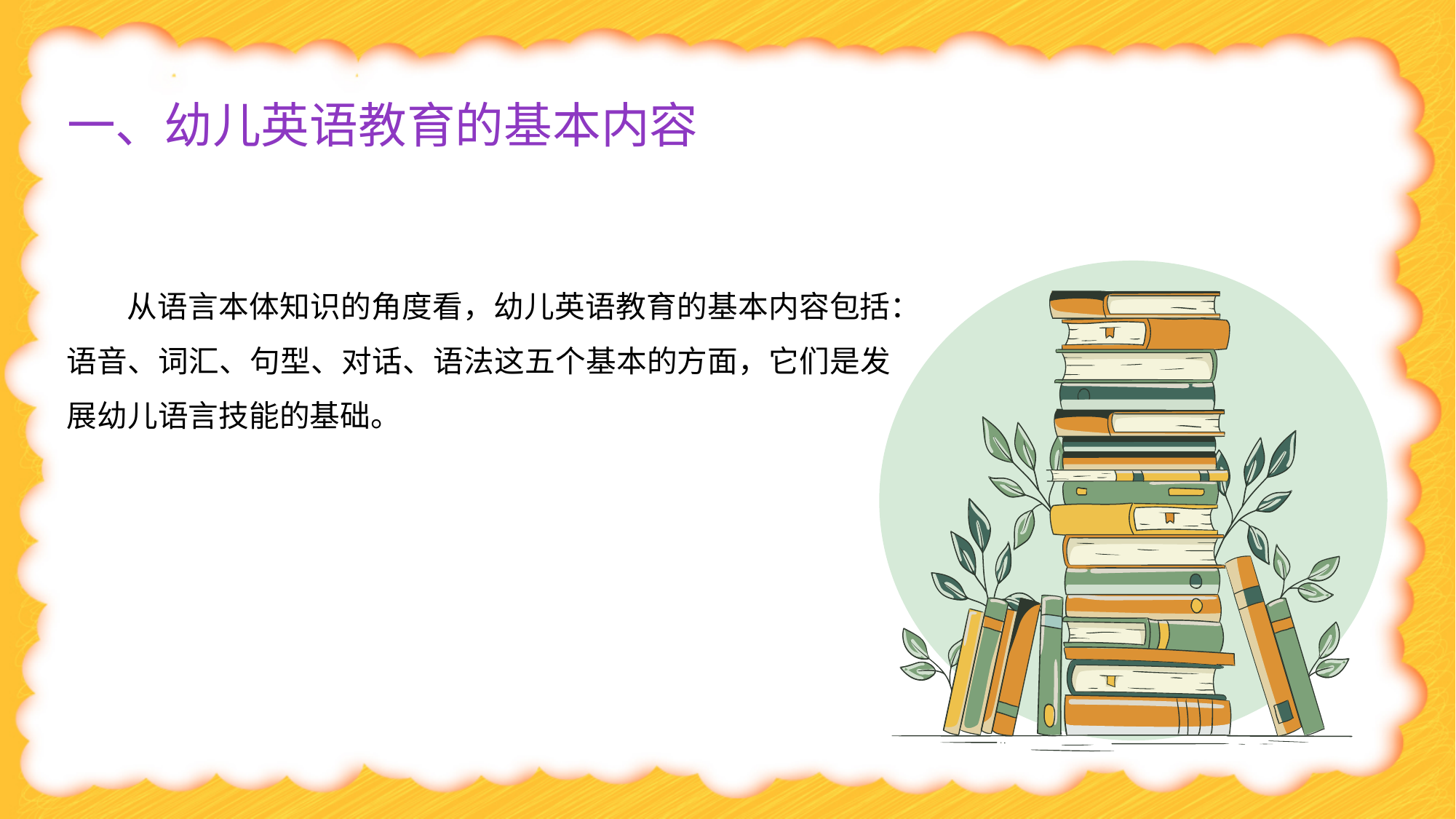

# 一、幼儿英语教育的基本内容

从语言本体知识的角度看，幼儿英语教育的基本内容包括：语音、词汇、句型、对话、语法这五个基本的方面，它们是发展幼儿语言技能的基础。